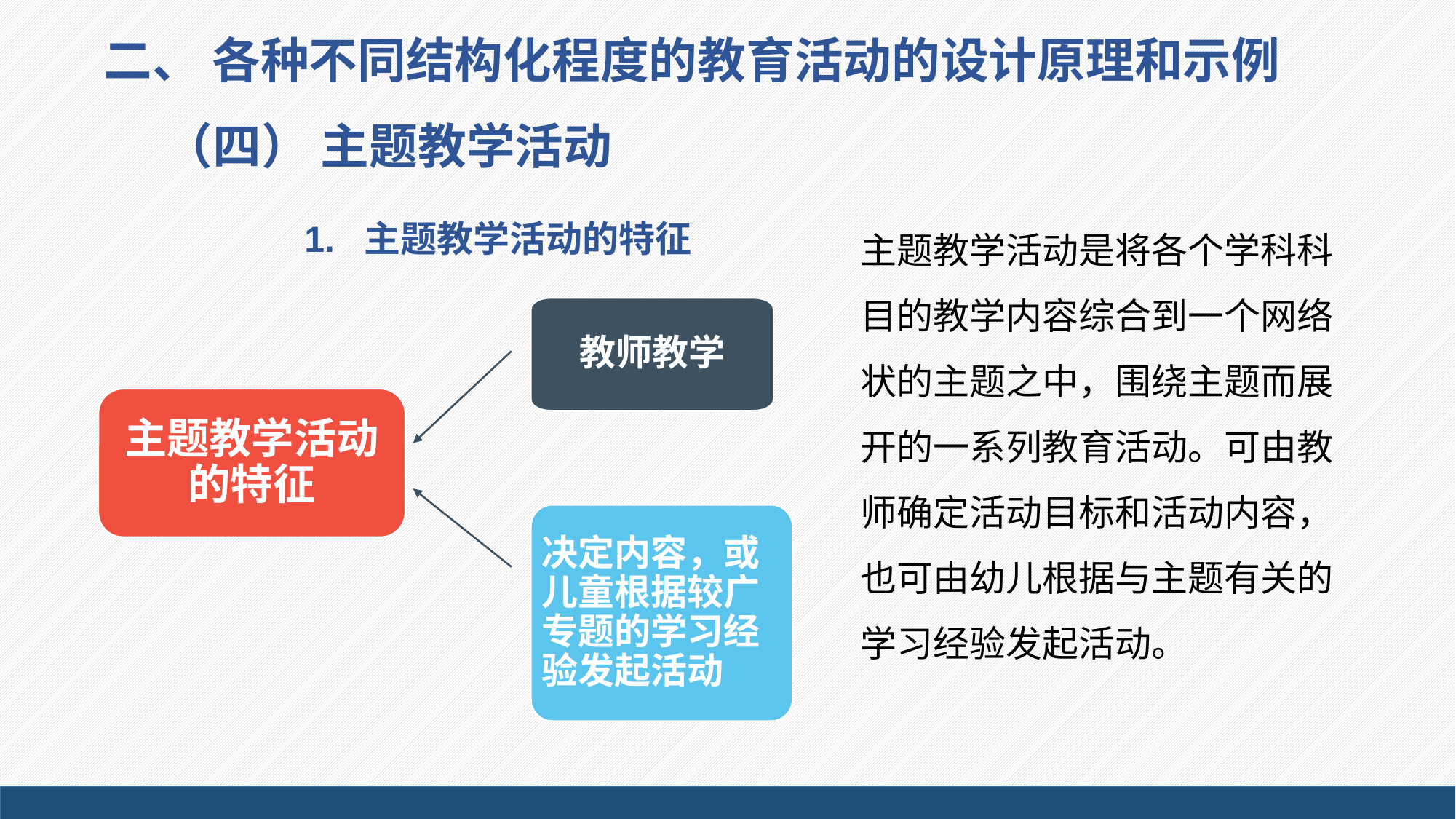

二、 各种不同结构化程度的教育活动的设计原理和示例
（四） 主题教学活动
 1.  主题教学活动的特征
主题教学活动是将各个学科科目的教学内容综合到一个网络状的主题之中，围绕主题而展开的一系列教育活动。可由教师确定活动目标和活动内容，也可由幼儿根据与主题有关的学习经验发起活动。
教师教学
主题教学活动的特征
决定内容，或儿童根据较广专题的学习经验发起活动